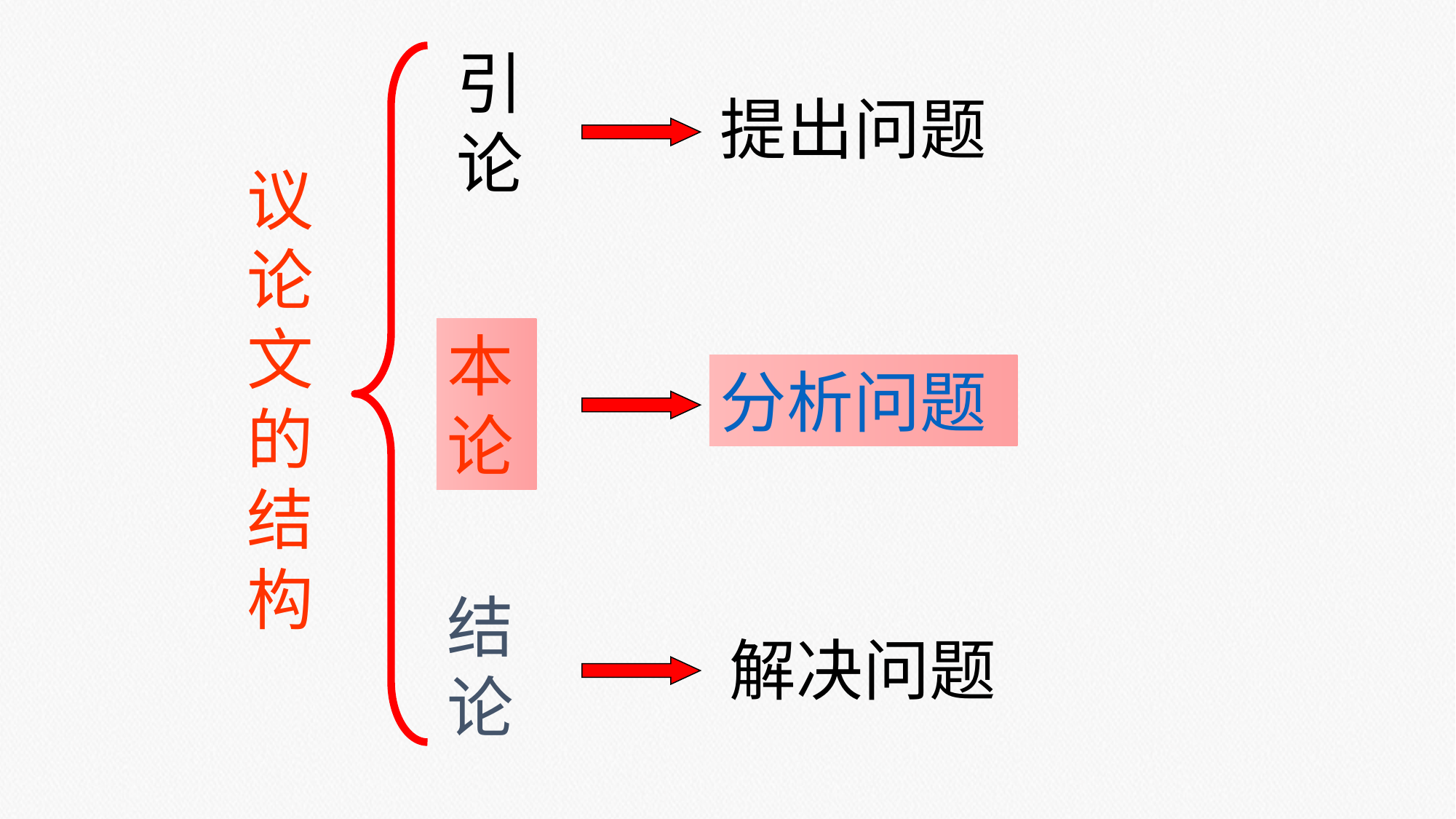

引论

提出问题

议论文的结构
本论
分析问题

结论
解决问题